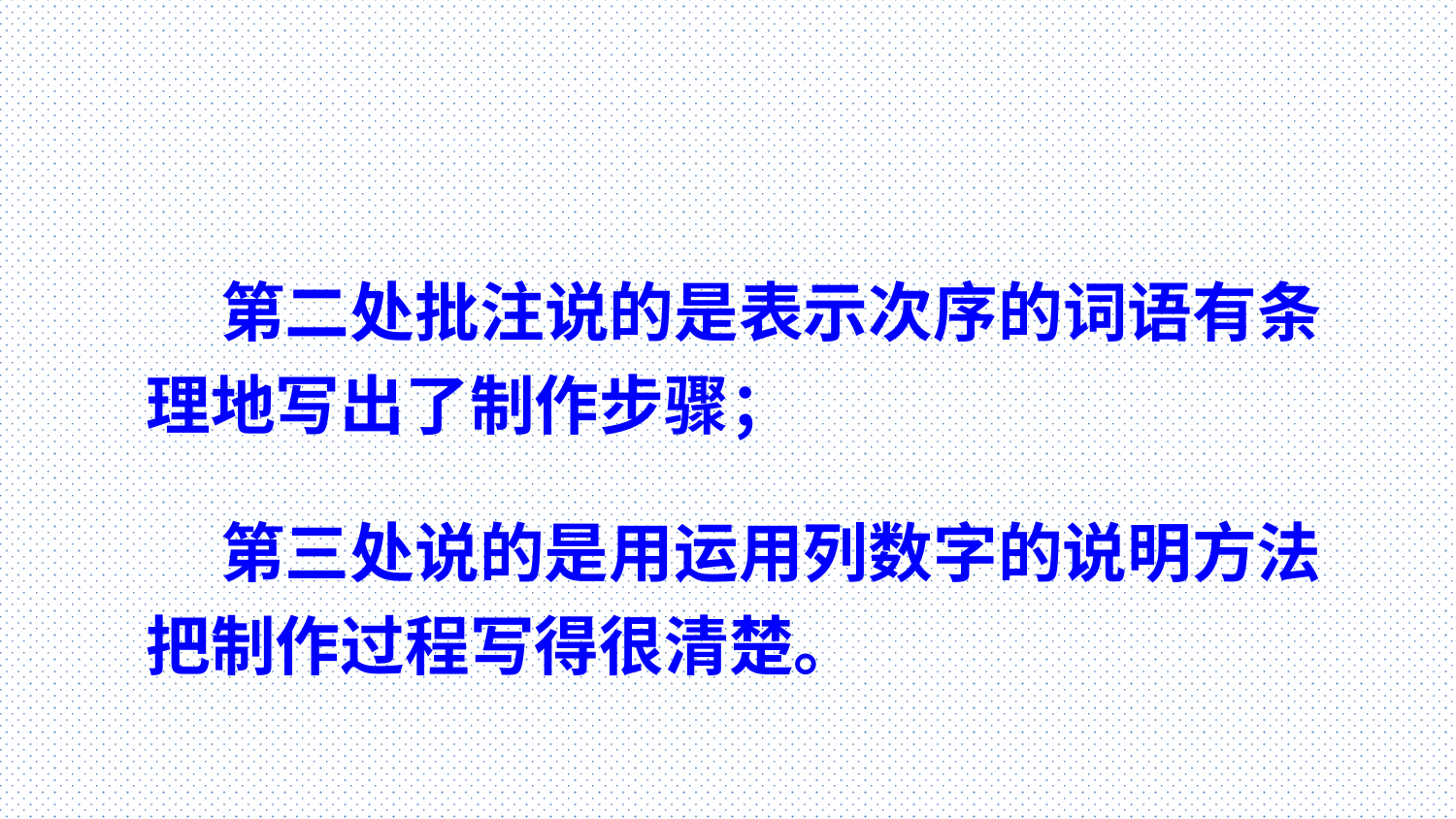

第二处批注说的是表示次序的词语有条理地写出了制作步骤；
    第三处说的是用运用列数字的说明方法把制作过程写得很清楚。